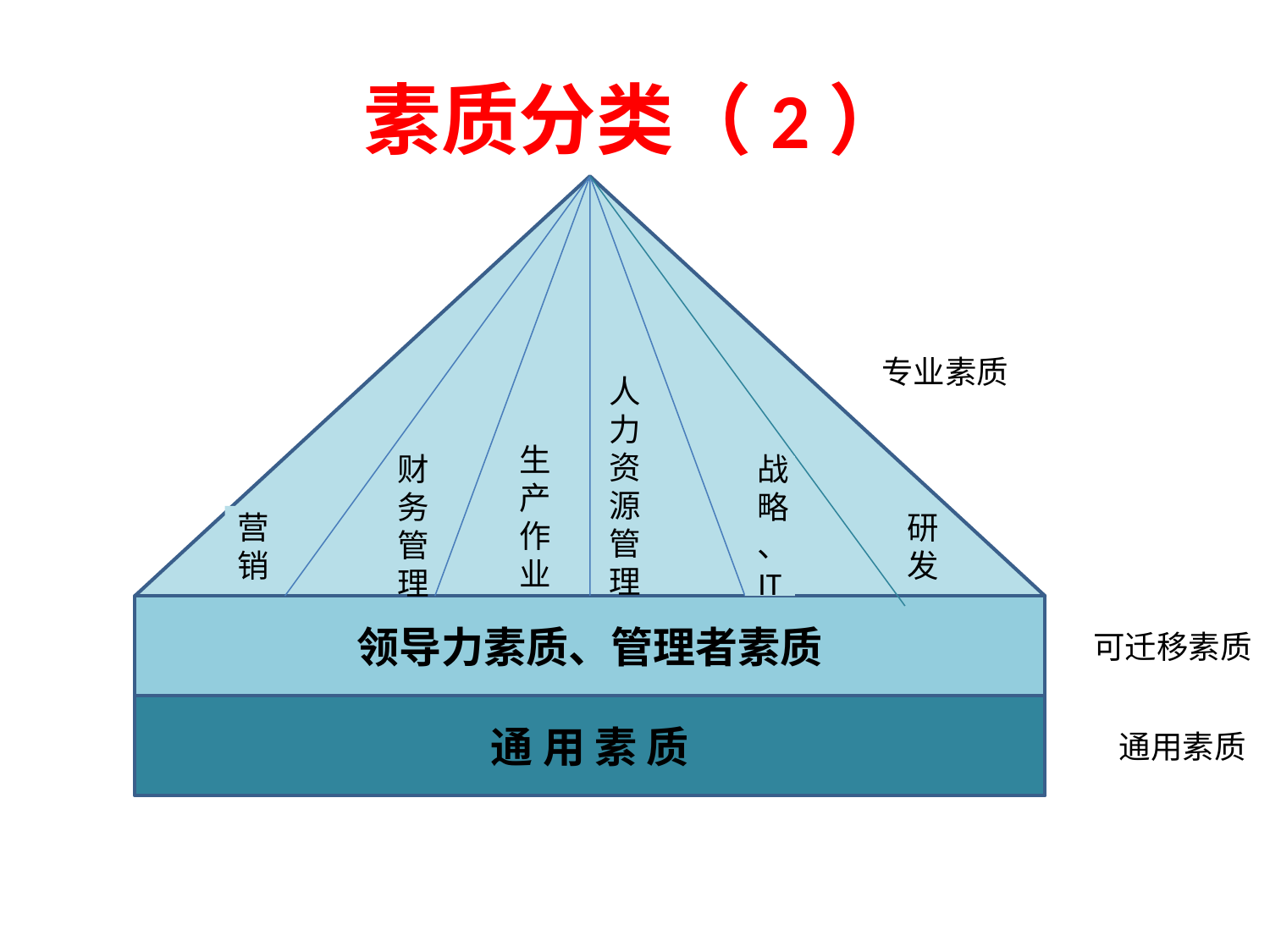

# 素质分类（2）

专业素质
人力资源管理
生产作业
战略、IT
财务管理
营销
研发
领导力素质、管理者素质
可迁移素质
通 用 素 质
通用素质